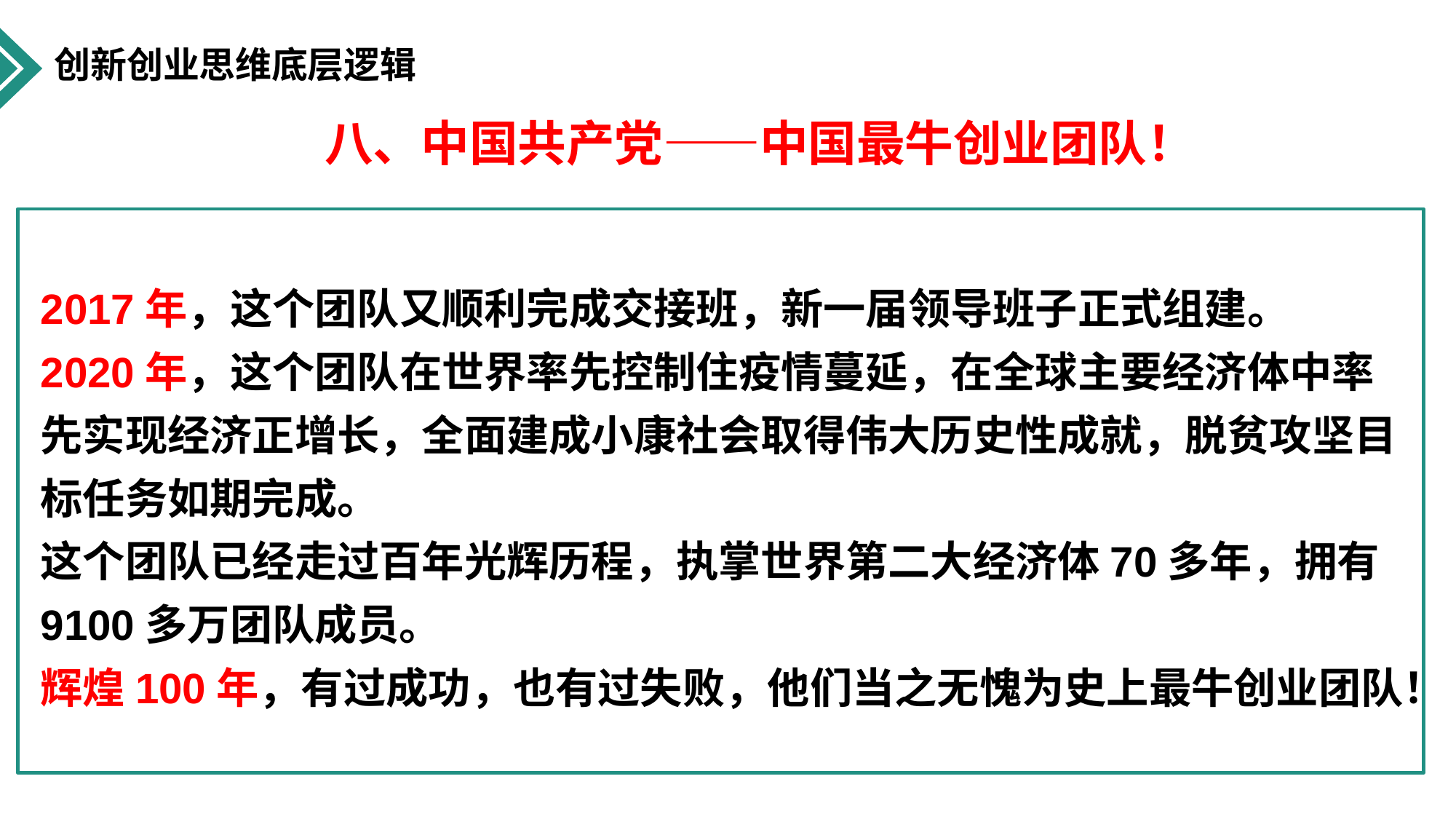

创新创业思维底层逻辑
八、中国共产党——中国最牛创业团队！
2017年，这个团队又顺利完成交接班，新一届领导班子正式组建。
2020年，这个团队在世界率先控制住疫情蔓延，在全球主要经济体中率先实现经济正增长，全面建成小康社会取得伟大历史性成就，脱贫攻坚目标任务如期完成。
这个团队已经走过百年光辉历程，执掌世界第二大经济体70多年，拥有9100多万团队成员。
辉煌100年，有过成功，也有过失败，他们当之无愧为史上最牛创业团队！